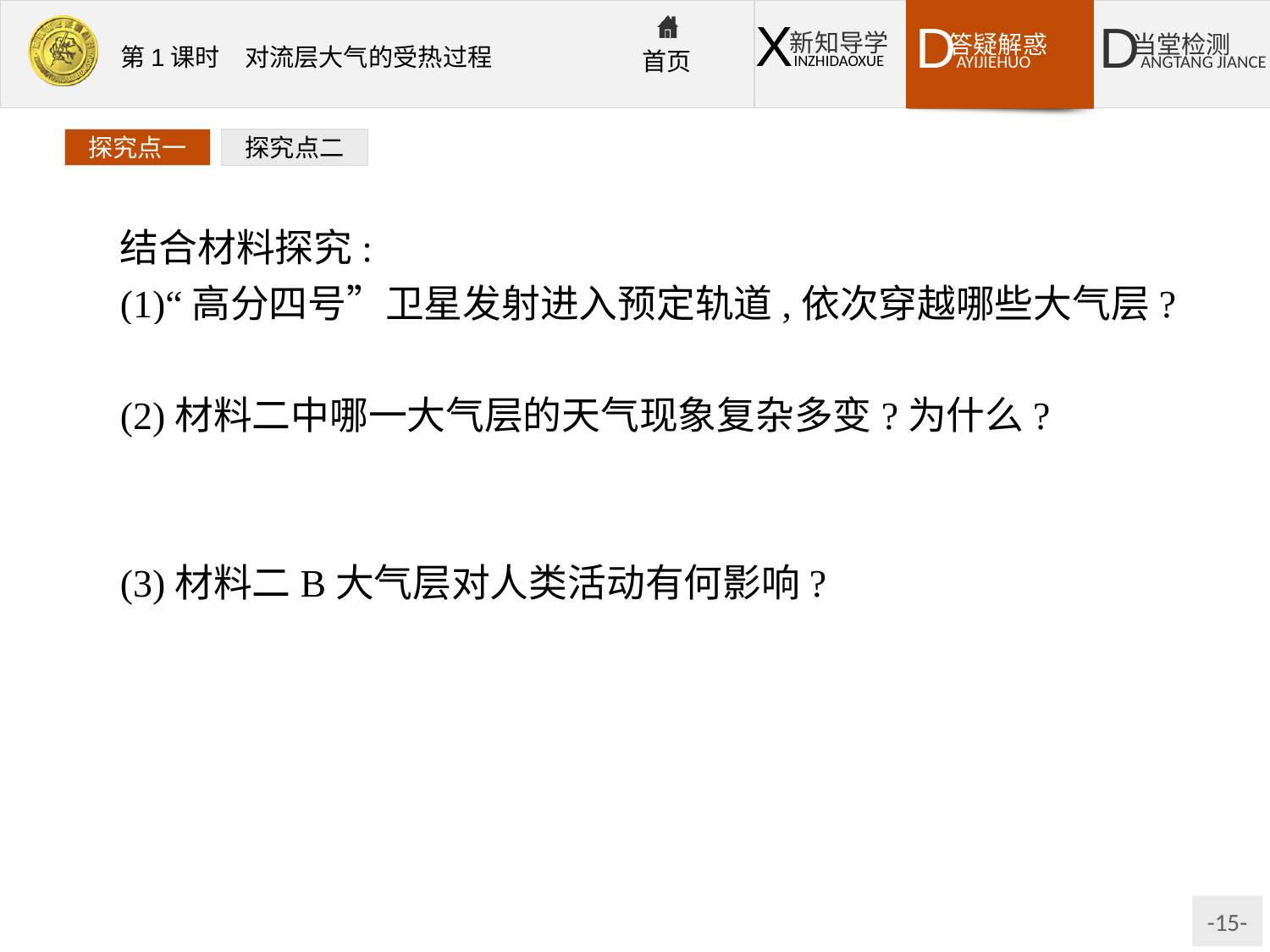

探究点一
探究点二
结合材料探究:
(1)“高分四号”卫星发射进入预定轨道,依次穿越哪些大气层?
提示:对流层→平流层→高层大气。
(2)材料二中哪一大气层的天气现象复杂多变?为什么?
提示:A层,对流层。大气层中几乎全部的水汽、固体杂质都集中在该层,空气对流运动显著,易成云致雨。
(3)材料二B大气层对人类活动有何影响?
提示:平流层中的臭氧,能够强烈吸收紫外线,是人类生存环境的天然屏障;平流层中的大气以平流运动为主,气流平稳,水汽、杂质少,有利于高空飞行。